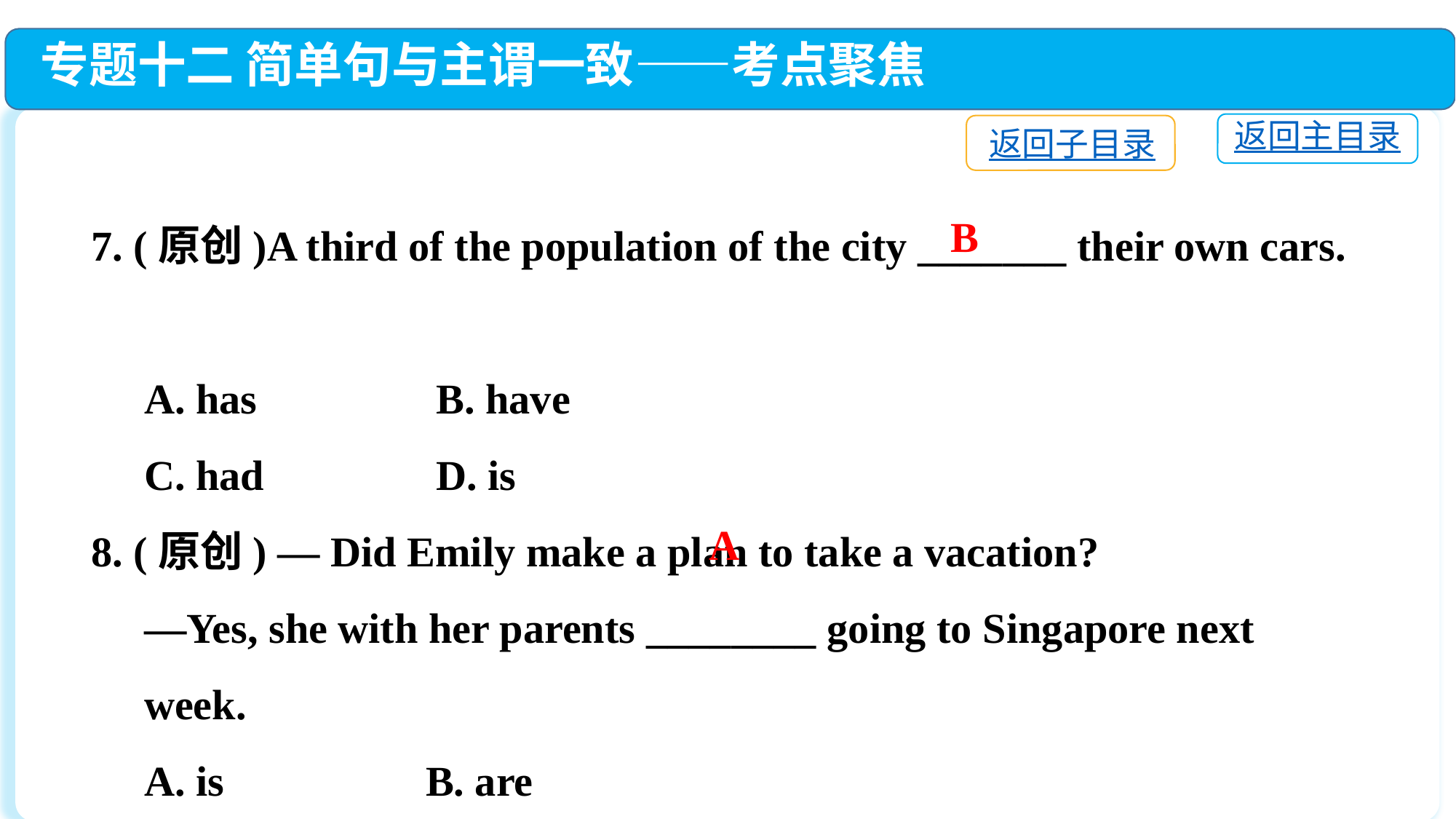

专题十二 简单句与主谓一致——考点聚焦

返回主目录

返回子目录
7. (原创)A third of the population of the city _______ their own cars.
     A. has	            B. have
     C. had	            D. is
8. (原创) — Did Emily make a plan to take a vacation?
     —Yes, she with her parents ________ going to Singapore next
     week.
     A. is	           B. are
     C. will be	 D. were
B
A